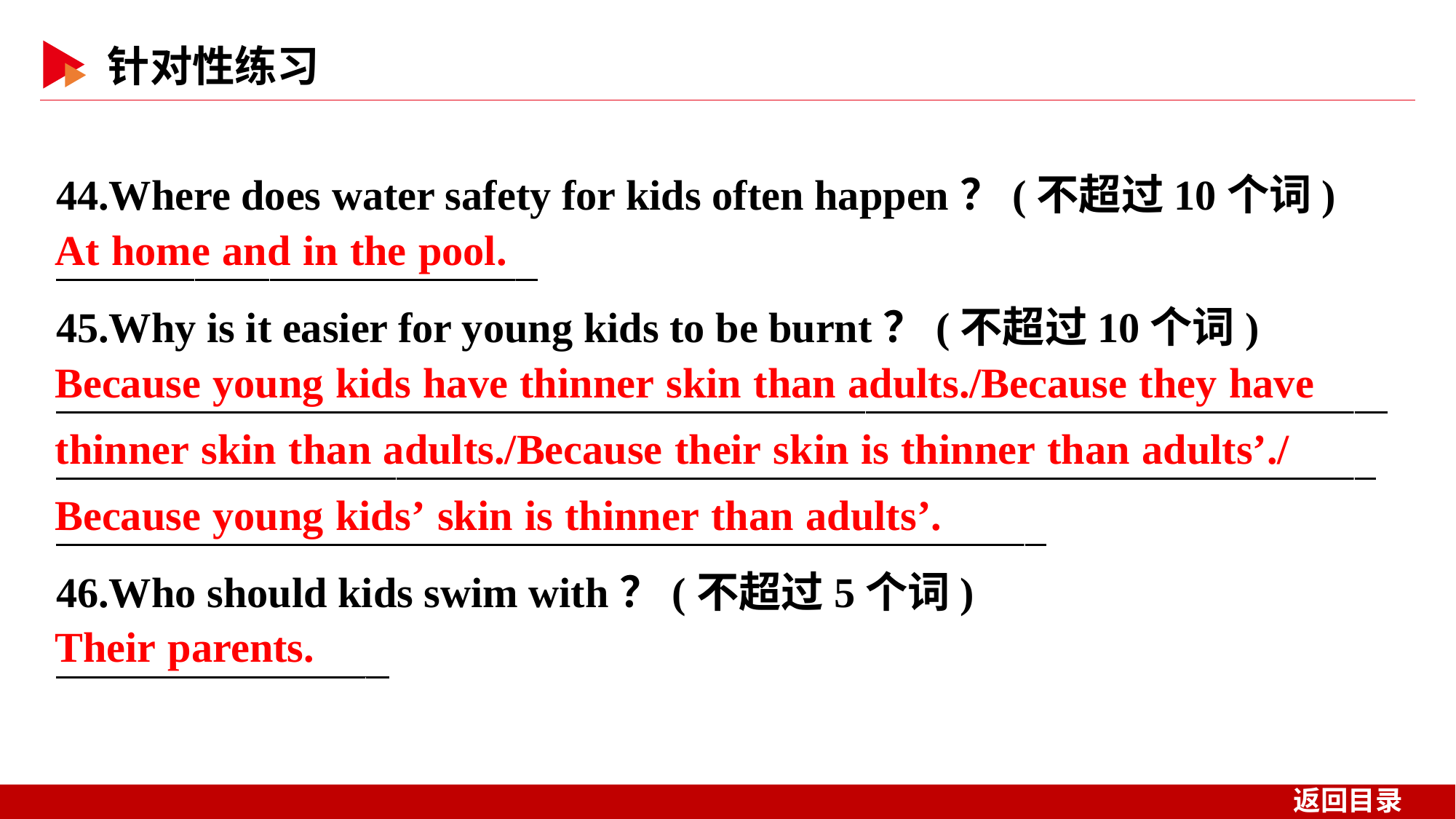

44.Where does water safety for kids often happen？(不超过10个词)
                                           _
45.Why is it easier for young kids to be burnt？(不超过10个词)
                                                                                                                          _
                                                                                                                          _
                                                                                           _
46.Who should kids swim with？(不超过5个词)
                             _
At home and in the pool.
Because young kids have thinner skin than adults./Because they have
thinner skin than adults./Because their skin is thinner than adults’./
Because young kids’ skin is thinner than adults’.
Their parents.